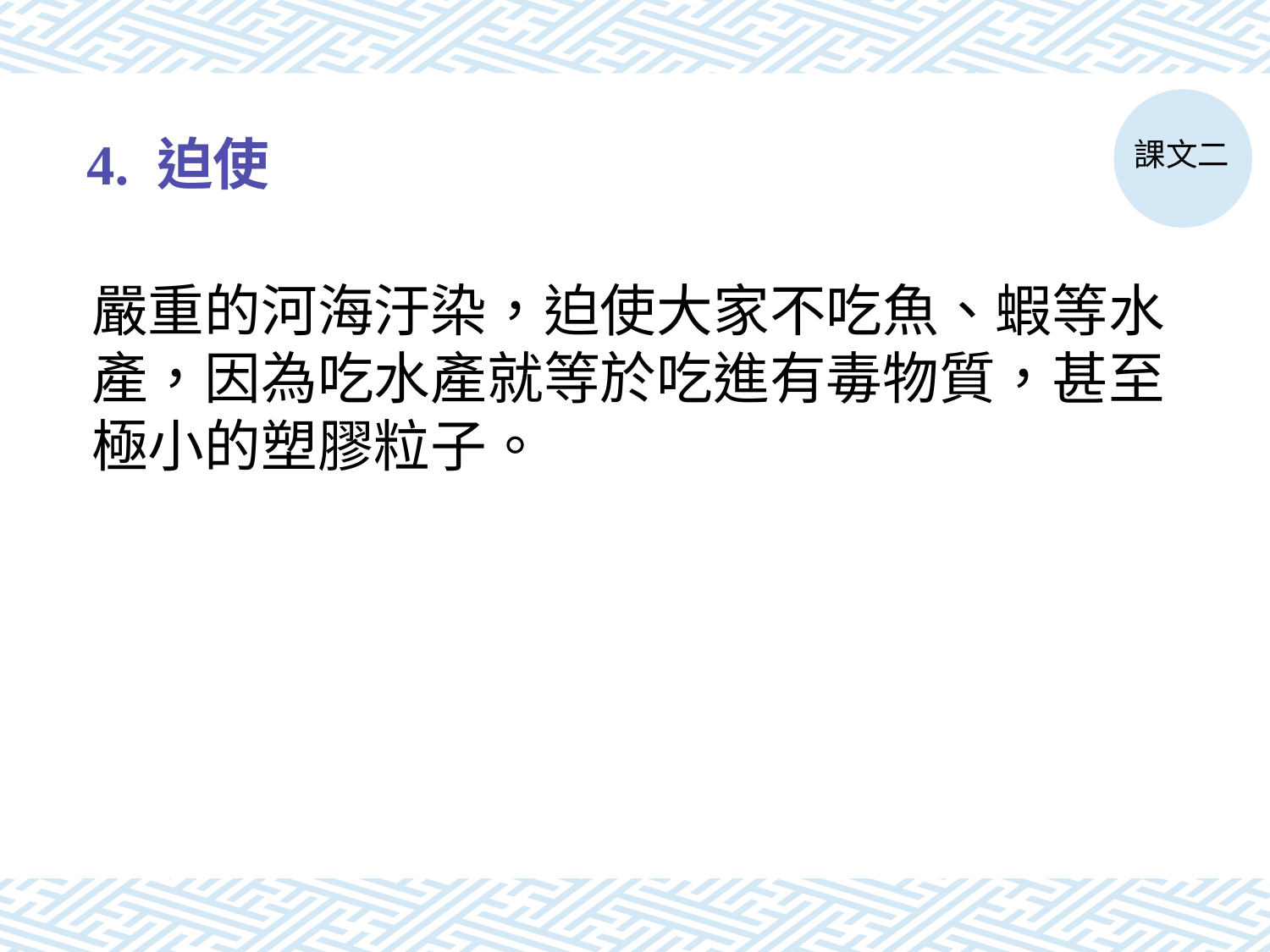

課文二
# 4. 迫使
嚴重的河海汙染，迫使大家不吃魚、蝦等水產，因為吃水產就等於吃進有毒物質，甚至極小的塑膠粒子。